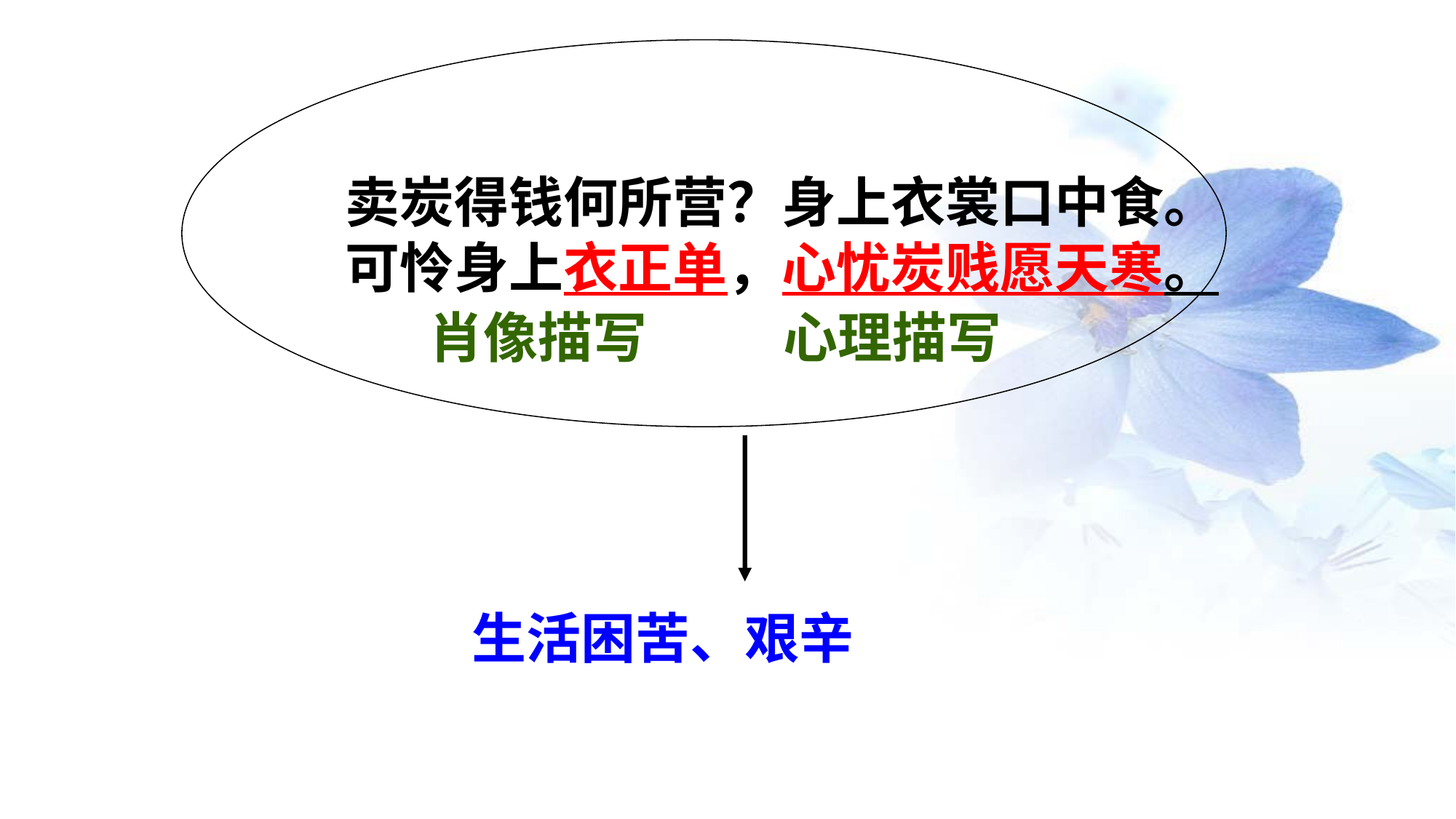

卖炭得钱何所营？身上衣裳口中食。   
可怜身上衣正单，心忧炭贱愿天寒。

心理描写
肖像描写

生活困苦、艰辛